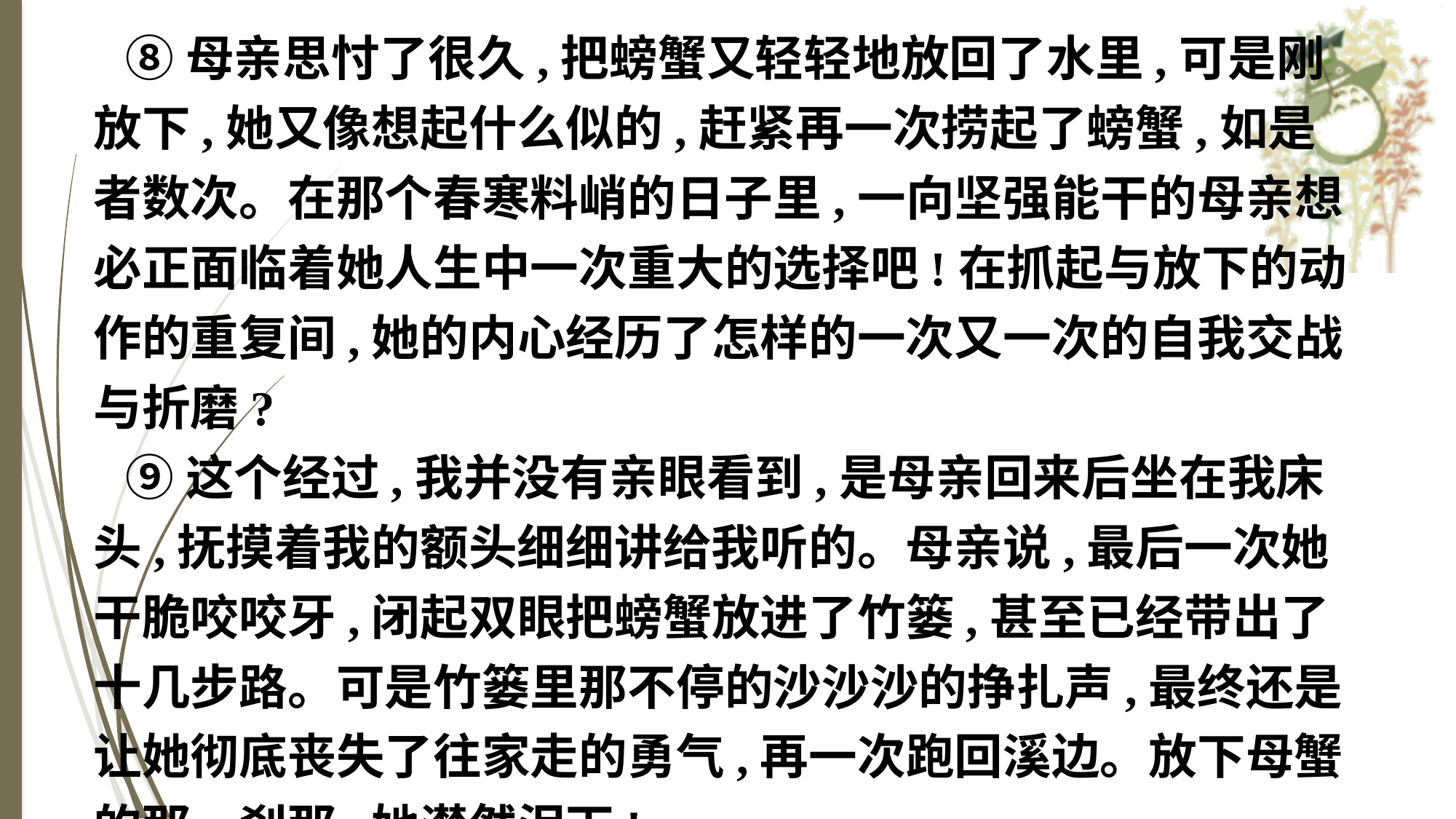

⑧母亲思忖了很久,把螃蟹又轻轻地放回了水里,可是刚放下,她又像想起什么似的,赶紧再一次捞起了螃蟹,如是者数次。在那个春寒料峭的日子里,一向坚强能干的母亲想必正面临着她人生中一次重大的选择吧!在抓起与放下的动作的重复间,她的内心经历了怎样的一次又一次的自我交战与折磨?
⑨这个经过,我并没有亲眼看到,是母亲回来后坐在我床头,抚摸着我的额头细细讲给我听的。母亲说,最后一次她干脆咬咬牙,闭起双眼把螃蟹放进了竹篓,甚至已经带出了十几步路。可是竹篓里那不停的沙沙沙的挣扎声,最终还是让她彻底丧失了往家走的勇气,再一次跑回溪边。放下母蟹的那一刹那,她潸然泪下!